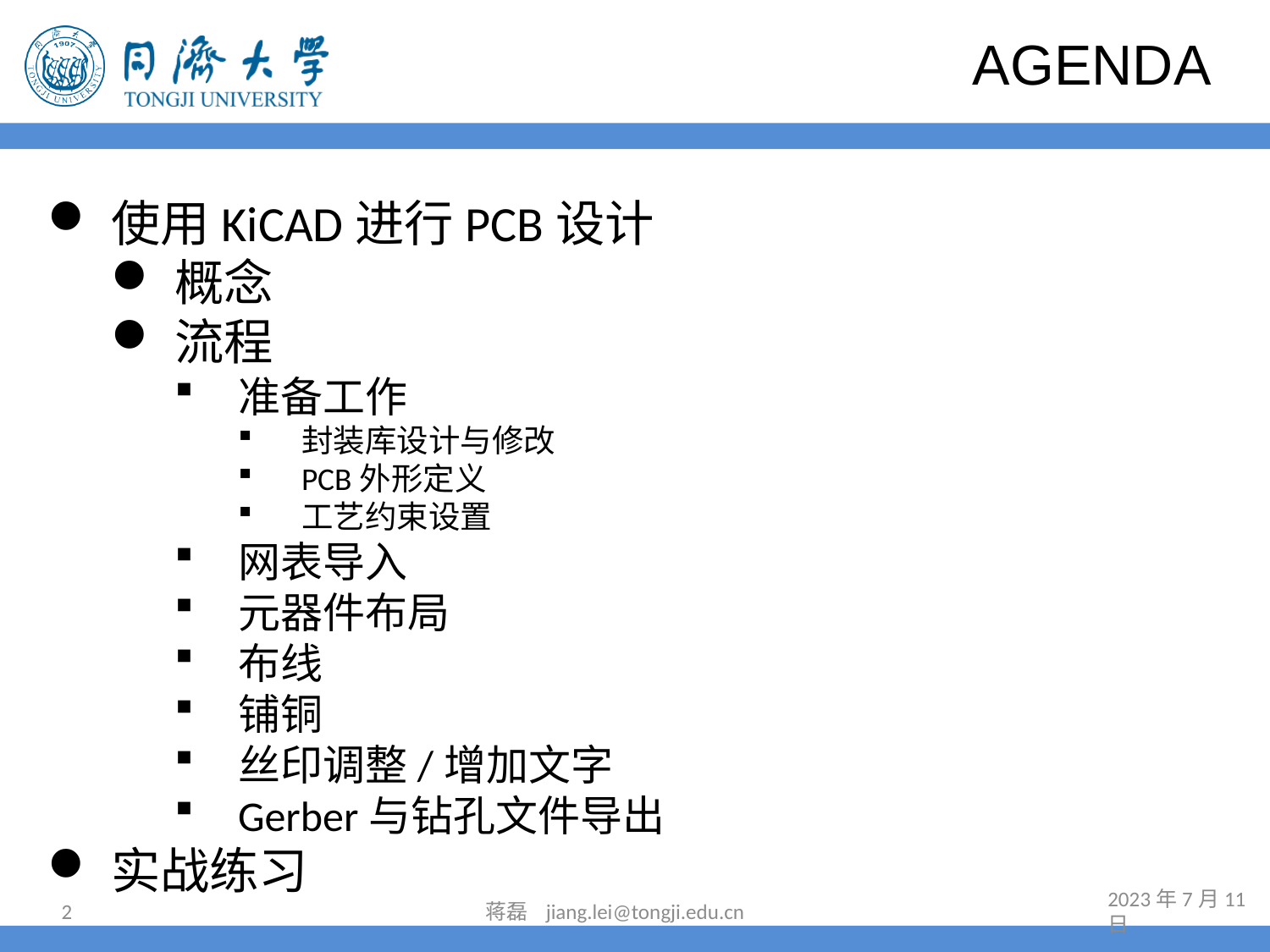

# AGENDA
使用KiCAD进行PCB设计
概念
流程
准备工作
封装库设计与修改
PCB外形定义
工艺约束设置
网表导入
元器件布局
布线
铺铜
丝印调整/增加文字
Gerber与钻孔文件导出
实战练习
2
蒋磊  jiang.lei@tongji.edu.cn
2023年7月11日